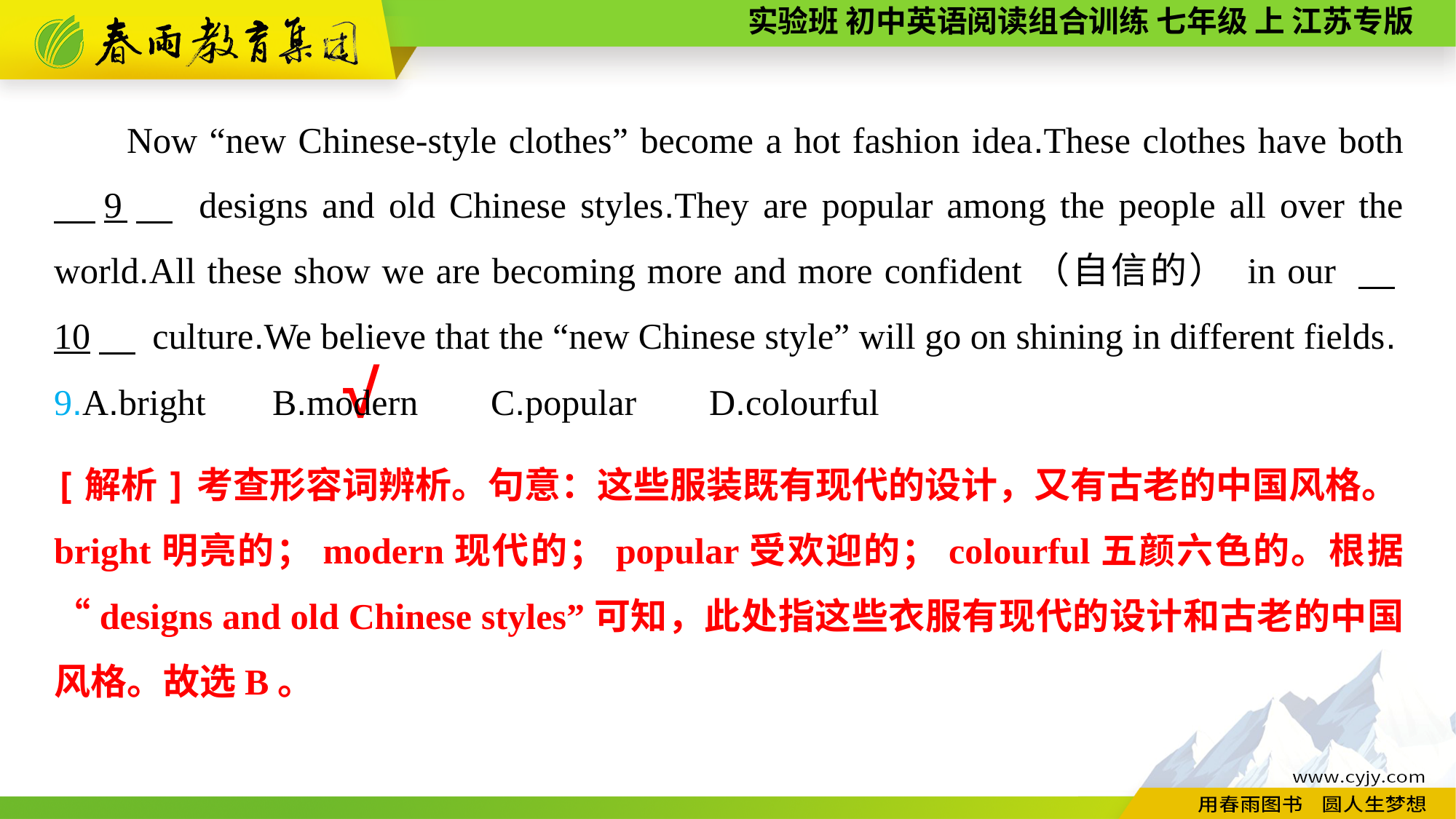

Now “new Chinese-style clothes” become a hot fashion idea.These clothes have both 　9　 designs and old Chinese styles.They are popular among the people all over the world.All these show we are becoming more and more confident（自信的） in our 　10　 culture.We believe that the “new Chinese style” will go on shining in different fields.
9.A.bright	B.modern	C.popular	D.colourful
√
[解析]考查形容词辨析。句意：这些服装既有现代的设计，又有古老的中国风格。bright明亮的；modern现代的；popular受欢迎的；colourful五颜六色的。根据“designs and old Chinese styles”可知，此处指这些衣服有现代的设计和古老的中国风格。故选B。